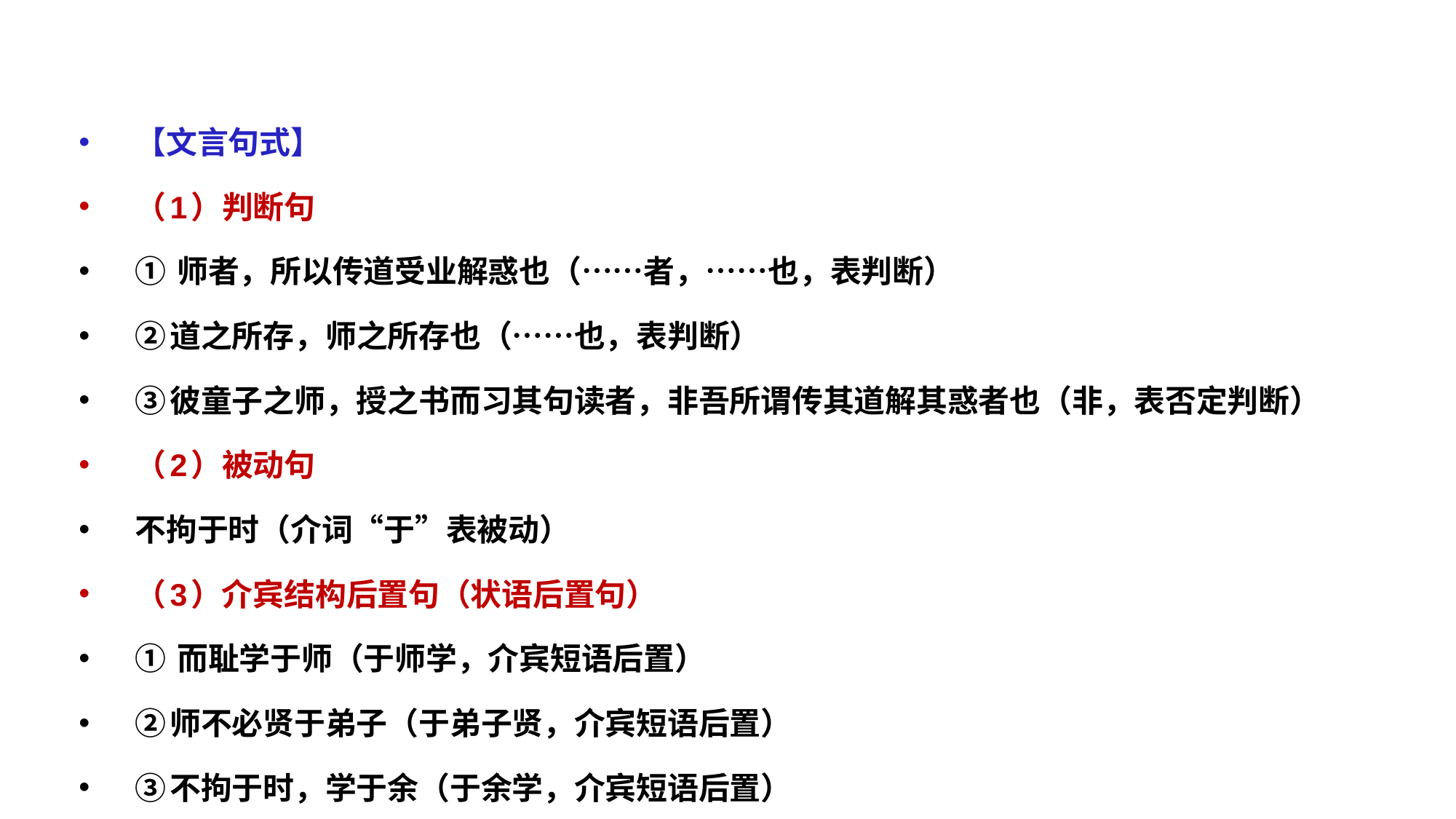

【文言句式】
（1）判断句
① 师者，所以传道受业解惑也（……者，……也，表判断）
②道之所存，师之所存也（……也，表判断）
③彼童子之师，授之书而习其句读者，非吾所谓传其道解其惑者也（非，表否定判断）
（2）被动句
不拘于时（介词“于”表被动）
（3）介宾结构后置句（状语后置句）
① 而耻学于师（于师学，介宾短语后置）
②师不必贤于弟子（于弟子贤，介宾短语后置）
③不拘于时，学于余（于余学，介宾短语后置）